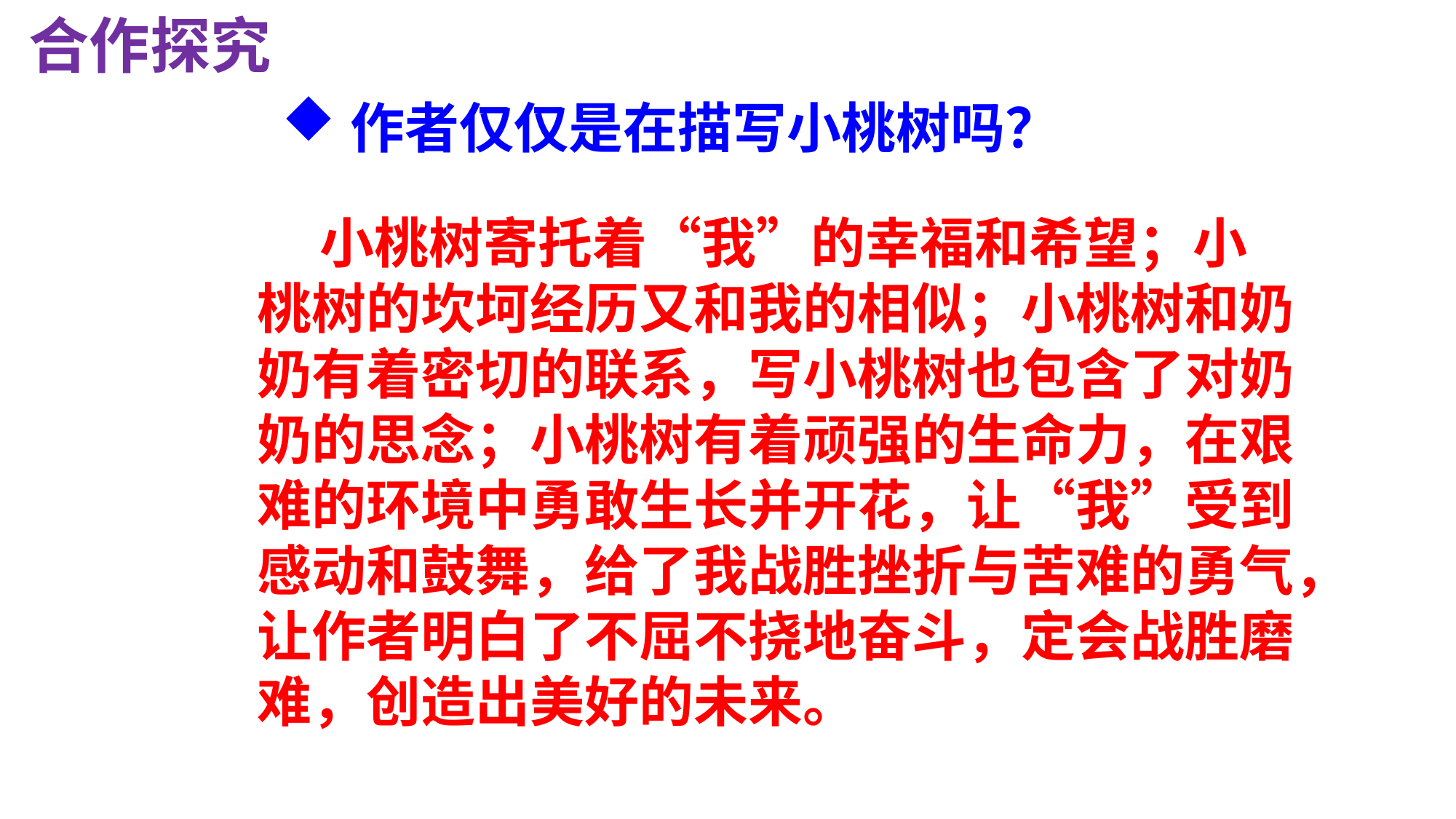

合作探究
作者仅仅是在描写小桃树吗？
    小桃树寄托着“我”的幸福和希望；小桃树的坎坷经历又和我的相似；小桃树和奶奶有着密切的联系，写小桃树也包含了对奶奶的思念；小桃树有着顽强的生命力，在艰难的环境中勇敢生长并开花，让“我”受到感动和鼓舞，给了我战胜挫折与苦难的勇气，让作者明白了不屈不挠地奋斗，定会战胜磨难，创造出美好的未来。